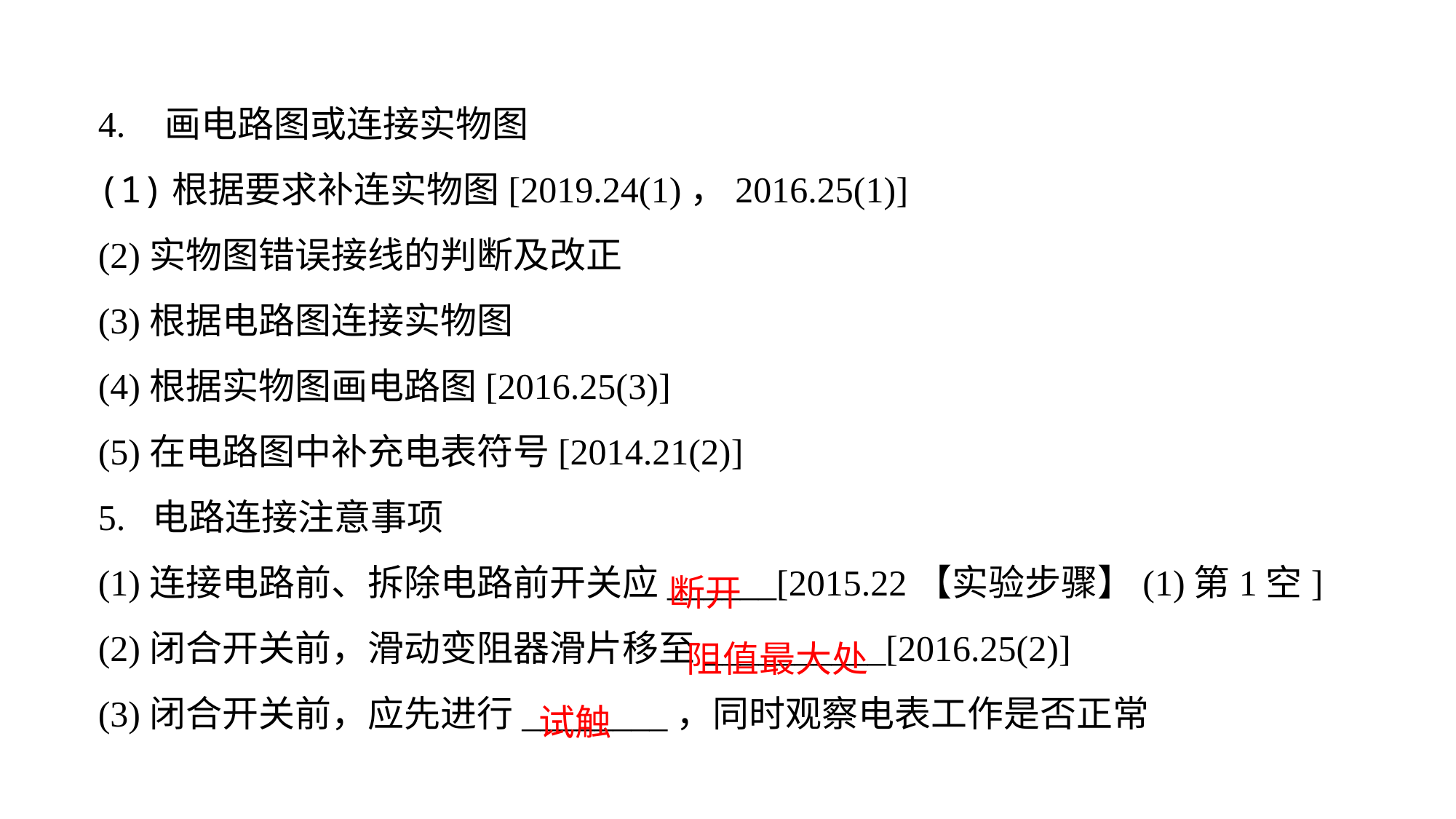

4.  画电路图或连接实物图(1)根据要求补连实物图[2019.24(1)，2016.25(1)]
(2)实物图错误接线的判断及改正(3)根据电路图连接实物图
(4)根据实物图画电路图[2016.25(3)]
(5)在电路图中补充电表符号[2014.21(2)]
5.  电路连接注意事项
(1)连接电路前、拆除电路前开关应______[2015.22【实验步骤】(1)第1空](2)闭合开关前，滑动变阻器滑片移至__________[2016.25(2)](3)闭合开关前，应先进行________，同时观察电表工作是否正常
断开
阻值最大处
试触